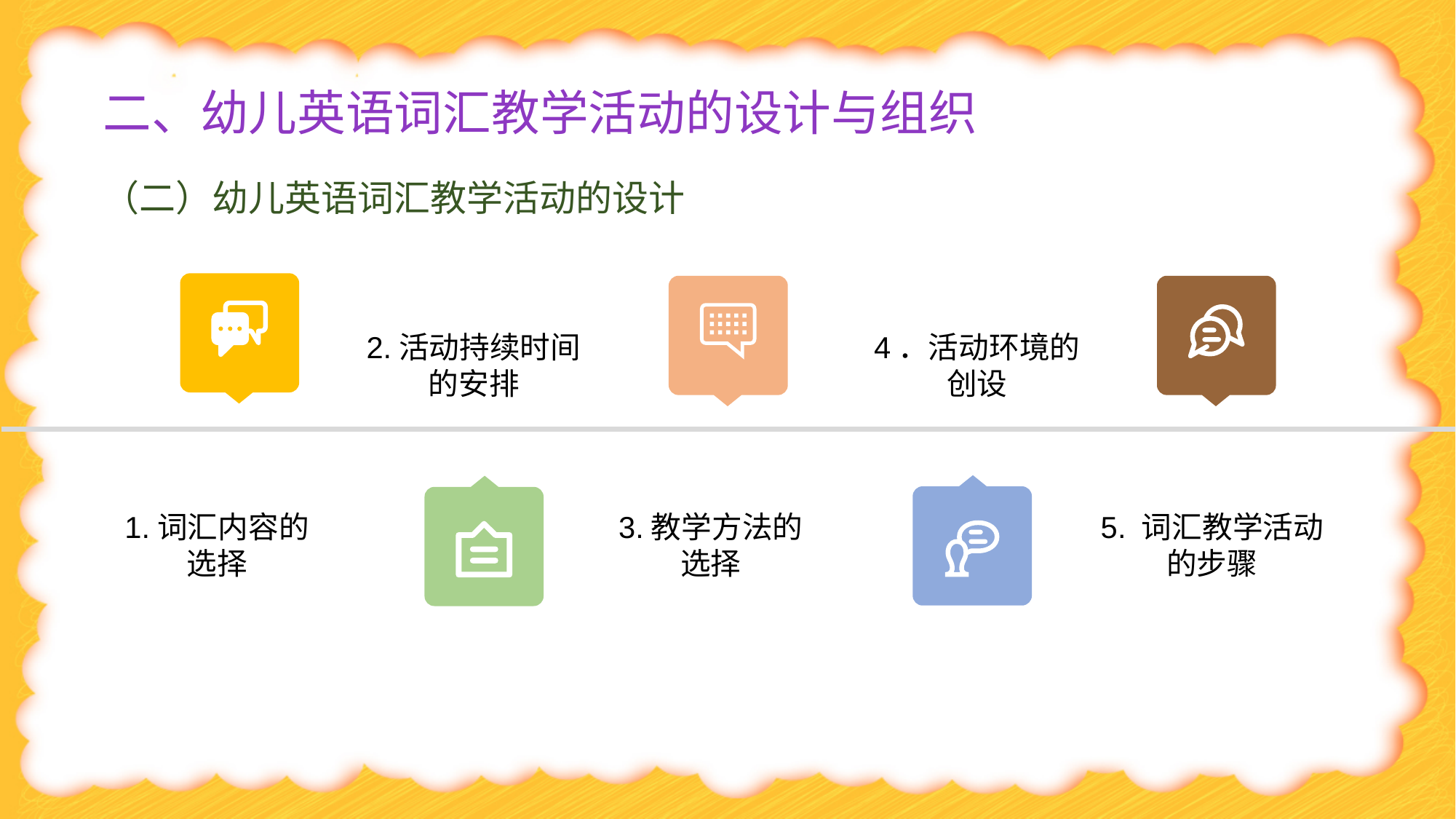

# 二、幼儿英语词汇教学活动的设计与组织
（二）幼儿英语词汇教学活动的设计

2.活动持续时间的安排
4．活动环境的创设

5. 词汇教学活动的步骤
1.词汇内容的选择
3.教学方法的选择